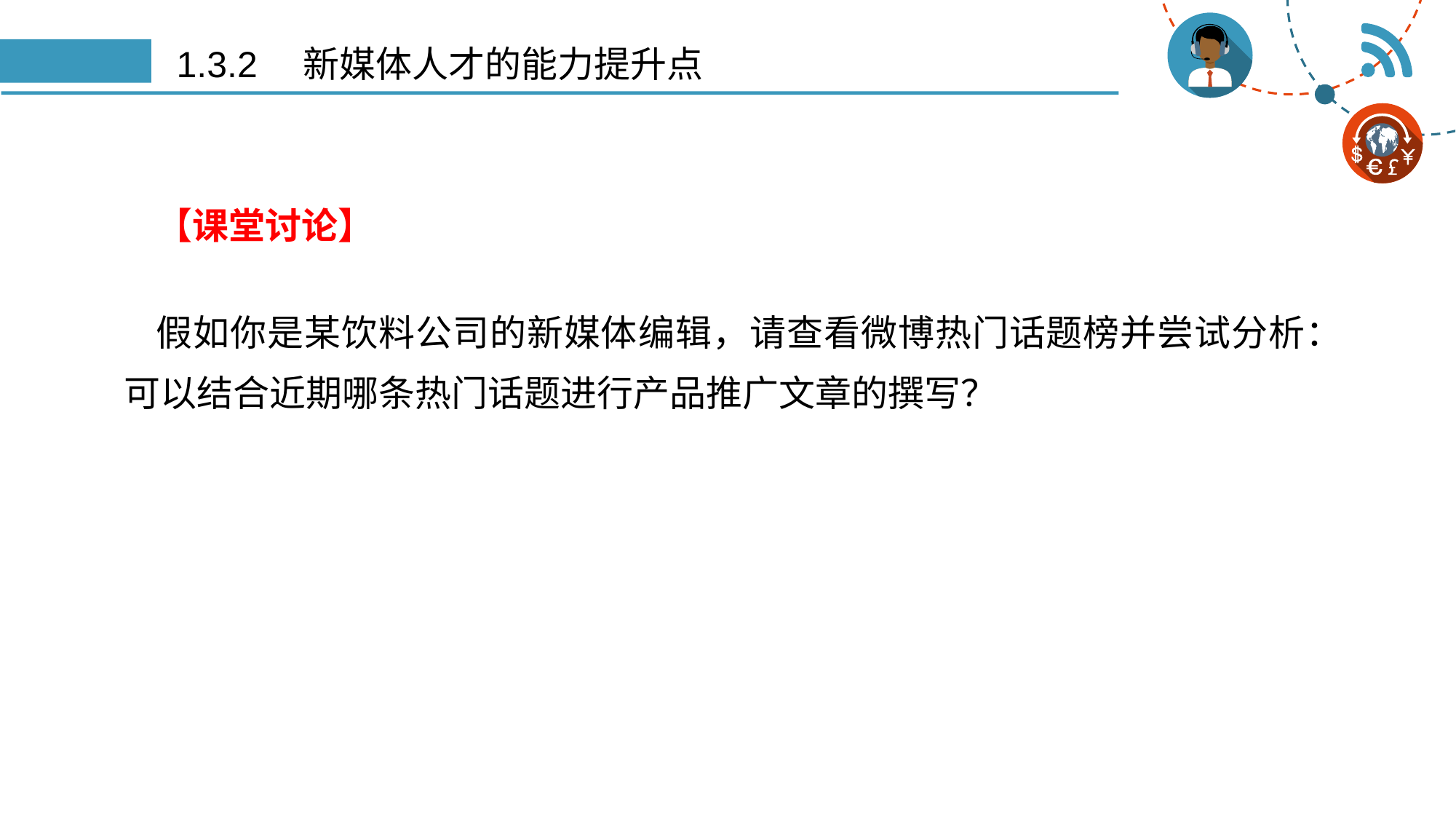

# 1.3.2　新媒体人才的能力提升点
【课堂讨论】

假如你是某饮料公司的新媒体编辑，请查看微博热门话题榜并尝试分析：可以结合近期哪条热门话题进行产品推广文章的撰写？